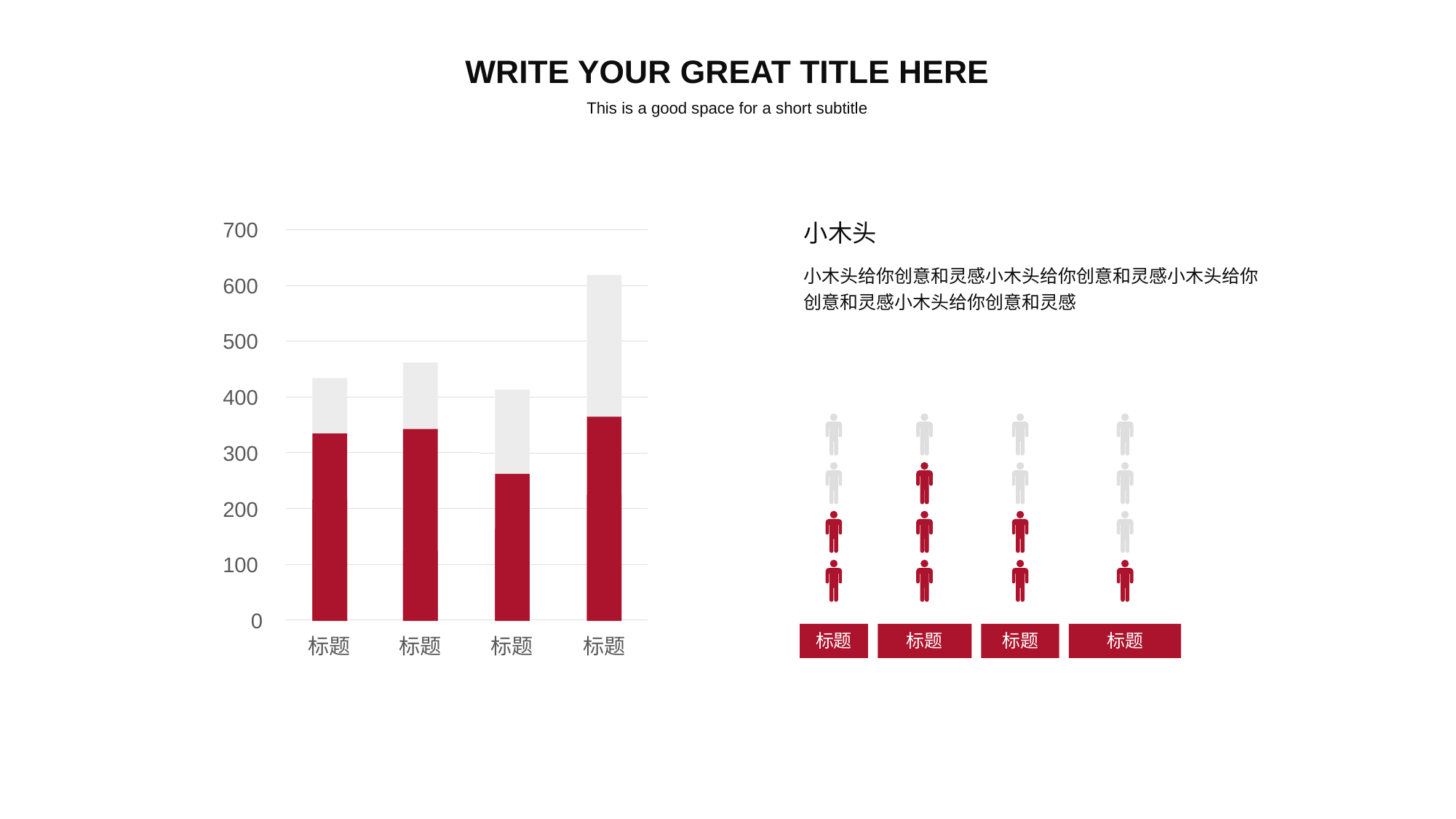

WRITE YOUR GREAT TITLE HERE
This is a good space for a short subtitle
小木头
700

小木头给你创意和灵感小木头给你创意和灵感小木头给你创意和灵感小木头给你创意和灵感

600

500

400

300

200

100

0

标题
标题
标题
标题
标题
标题
标题
标题